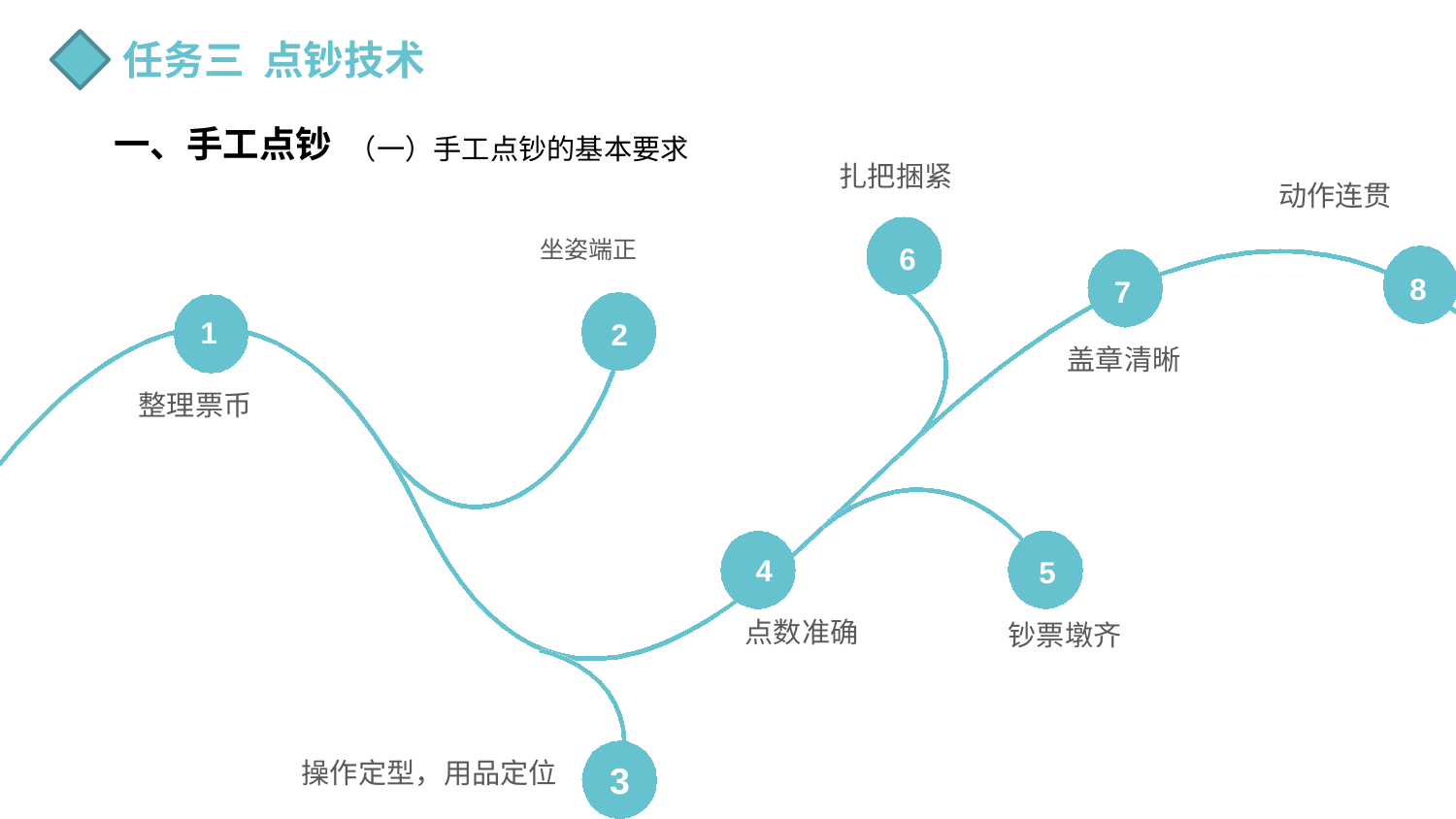

任务三  点钞技术

一、手工点钞
（一）手工点钞的基本要求
扎把捆紧

6
动作连贯
坐姿端正

8

7

1
2
盖章清晰

整理票币

5
钞票墩齐

4
点数准确

操作定型，用品定位
3